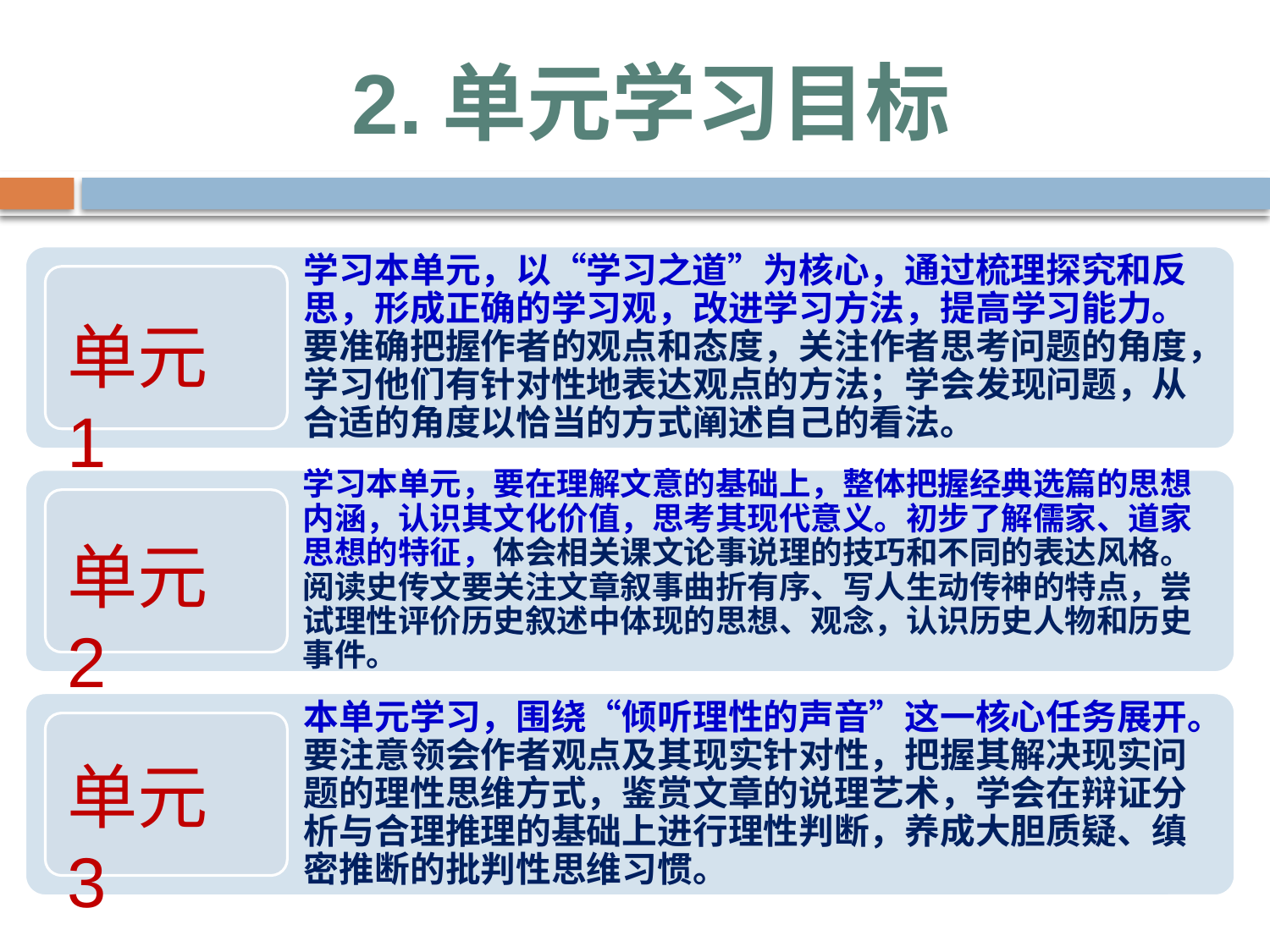

# 2.单元学习目标
学习本单元，以“学习之道”为核心，通过梳理探究和反思，形成正确的学习观，改进学习方法，提高学习能力。要准确把握作者的观点和态度，关注作者思考问题的角度，学习他们有针对性地表达观点的方法；学会发现问题，从合适的角度以恰当的方式阐述自己的看法。
学习本单元，要在理解文意的基础上，整体把握经典选篇的思想内涵，认识其文化价值，思考其现代意义。初步了解儒家、道家思想的特征，体会相关课文论事说理的技巧和不同的表达风格。阅读史传文要关注文章叙事曲折有序、写人生动传神的特点，尝试理性评价历史叙述中体现的思想、观念，认识历史人物和历史事件。
本单元学习，围绕“倾听理性的声音”这一核心任务展开。要注意领会作者观点及其现实针对性，把握其解决现实问题的理性思维方式，鉴赏文章的说理艺术，学会在辩证分析与合理推理的基础上进行理性判断，养成大胆质疑、缜密推断的批判性思维习惯。

单元1
单元2
单元3